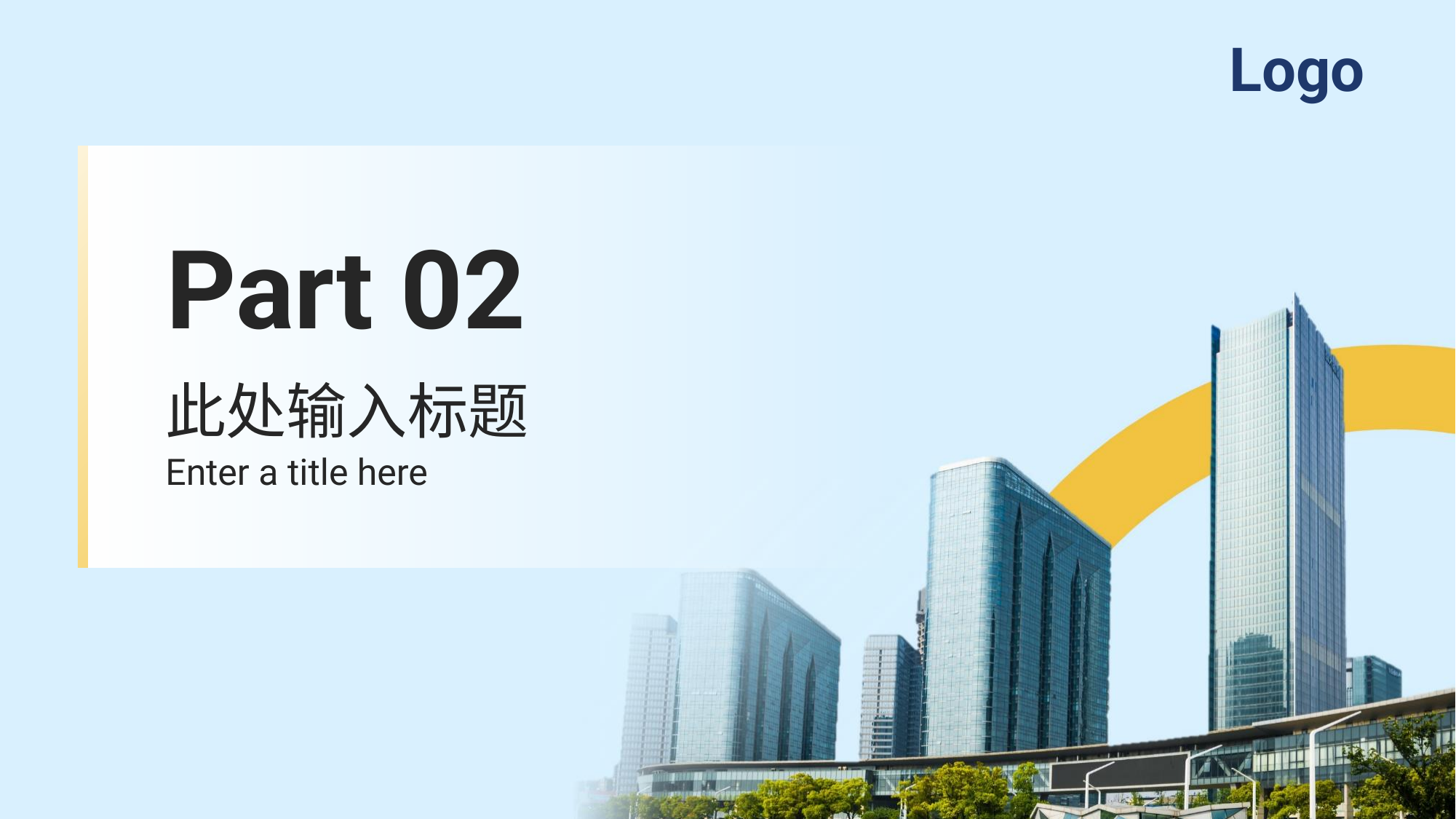

Logo
Part 02
此处输入标题
Enter a title here